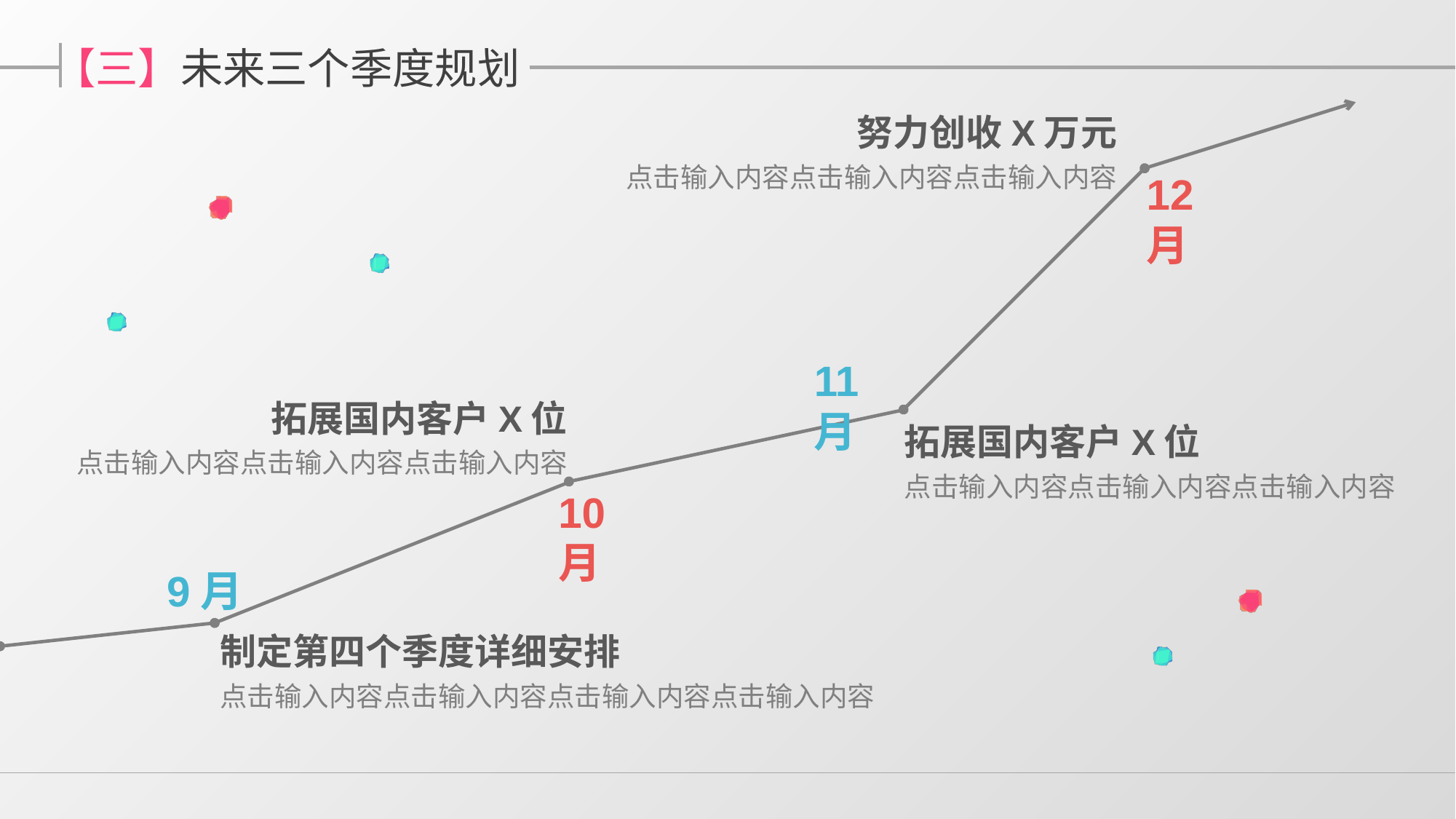

【三】未来三个季度规划
努力创收X万元
点击输入内容点击输入内容点击输入内容

12月

11月
拓展国内客户X位
点击输入内容点击输入内容点击输入内容

拓展国内客户X位
点击输入内容点击输入内容点击输入内容

10月
9月

制定第四个季度详细安排
点击输入内容点击输入内容点击输入内容点击输入内容